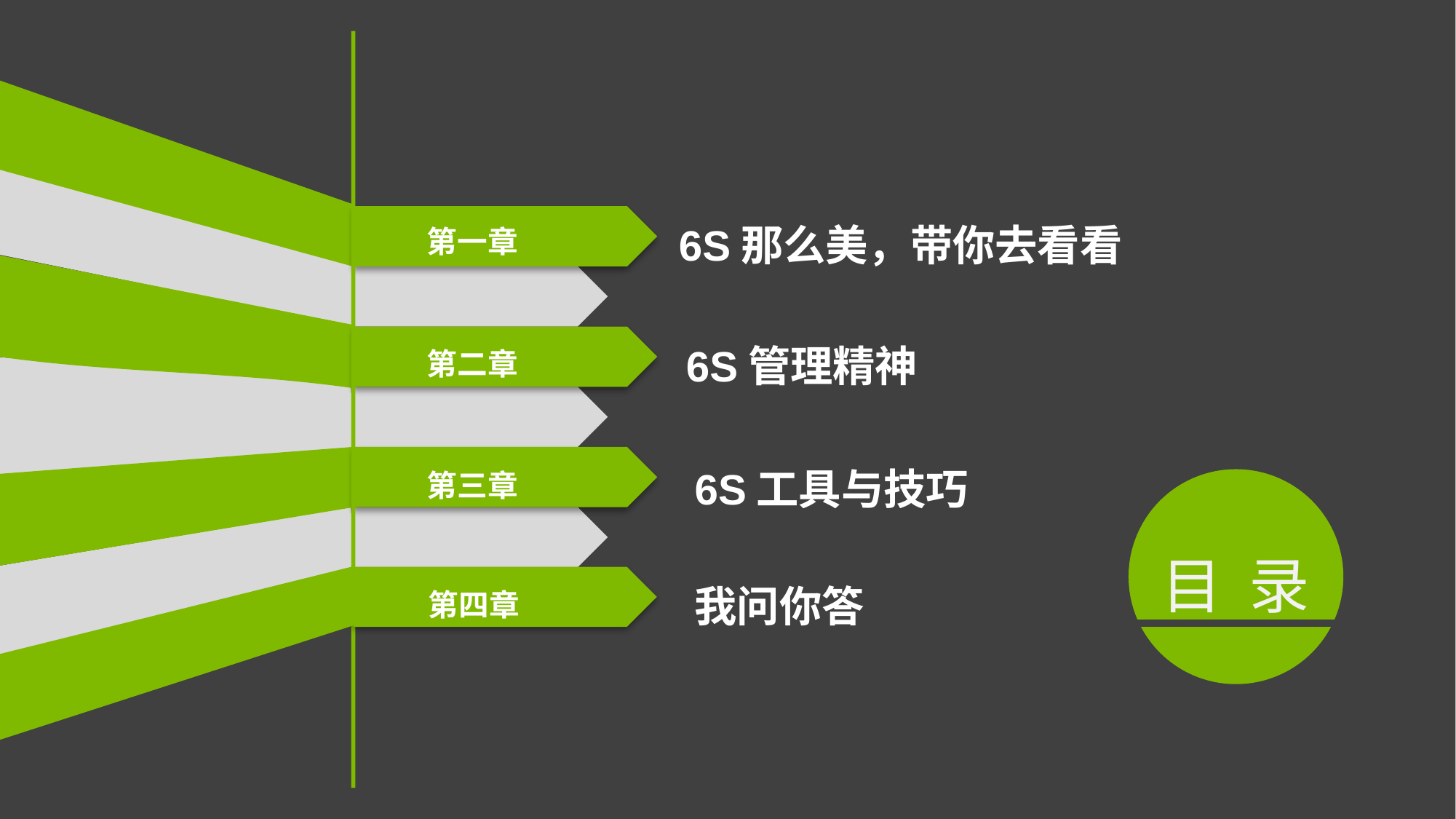

6S那么美，带你去看看

第一章

6S管理精神

第二章

6S工具与技巧

第三章

目  录

我问你答

第四章